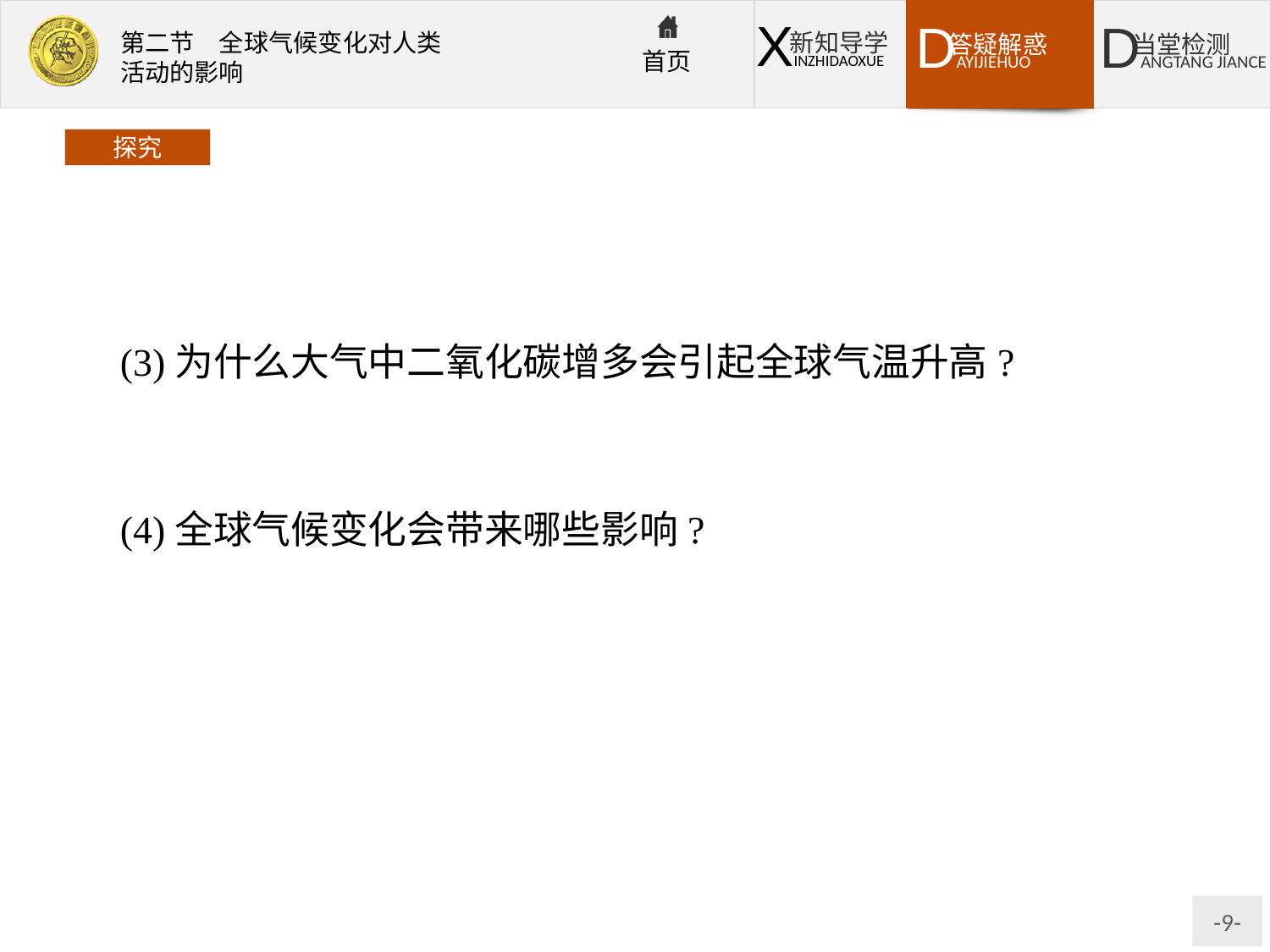

探究
(3)为什么大气中二氧化碳增多会引起全球气温升高?
提示:大气中的二氧化碳含量与日俱增,二氧化碳能够强烈吸收地面红外线长波辐射,导致“温室效应”增强,故使气温升高。
(4)全球气候变化会带来哪些影响?
提示:全球气候变化会造成资源条件的变化、自然灾害加剧、影响生态环境、影响工农业生产以及影响人体健康等。